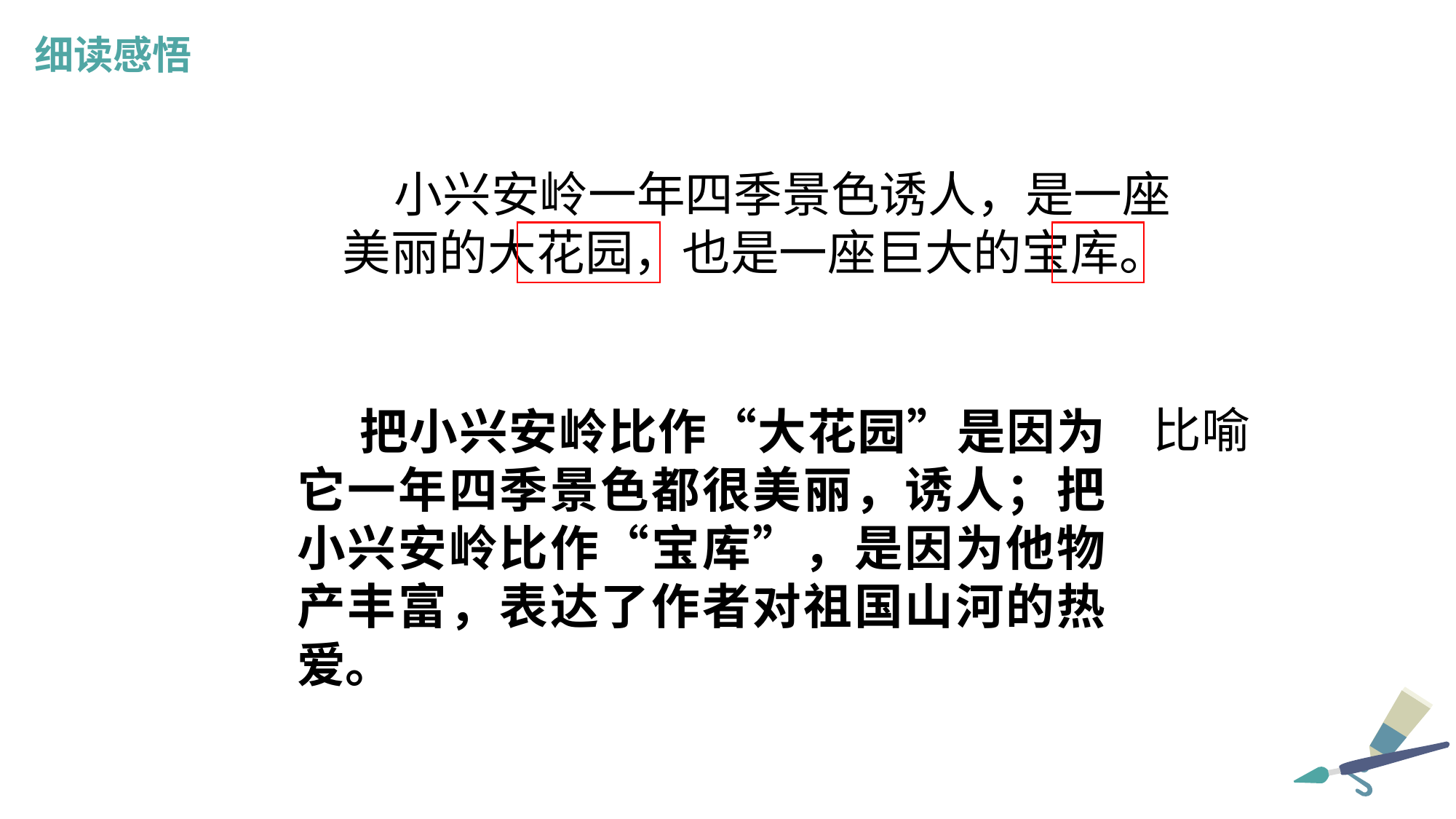

细读感悟
    小兴安岭一年四季景色诱人，是一座美丽的大花园，也是一座巨大的宝库。

 比喻
    把小兴安岭比作“大花园”是因为它一年四季景色都很美丽，诱人；把小兴安岭比作“宝库”，是因为他物产丰富，表达了作者对祖国山河的热爱。